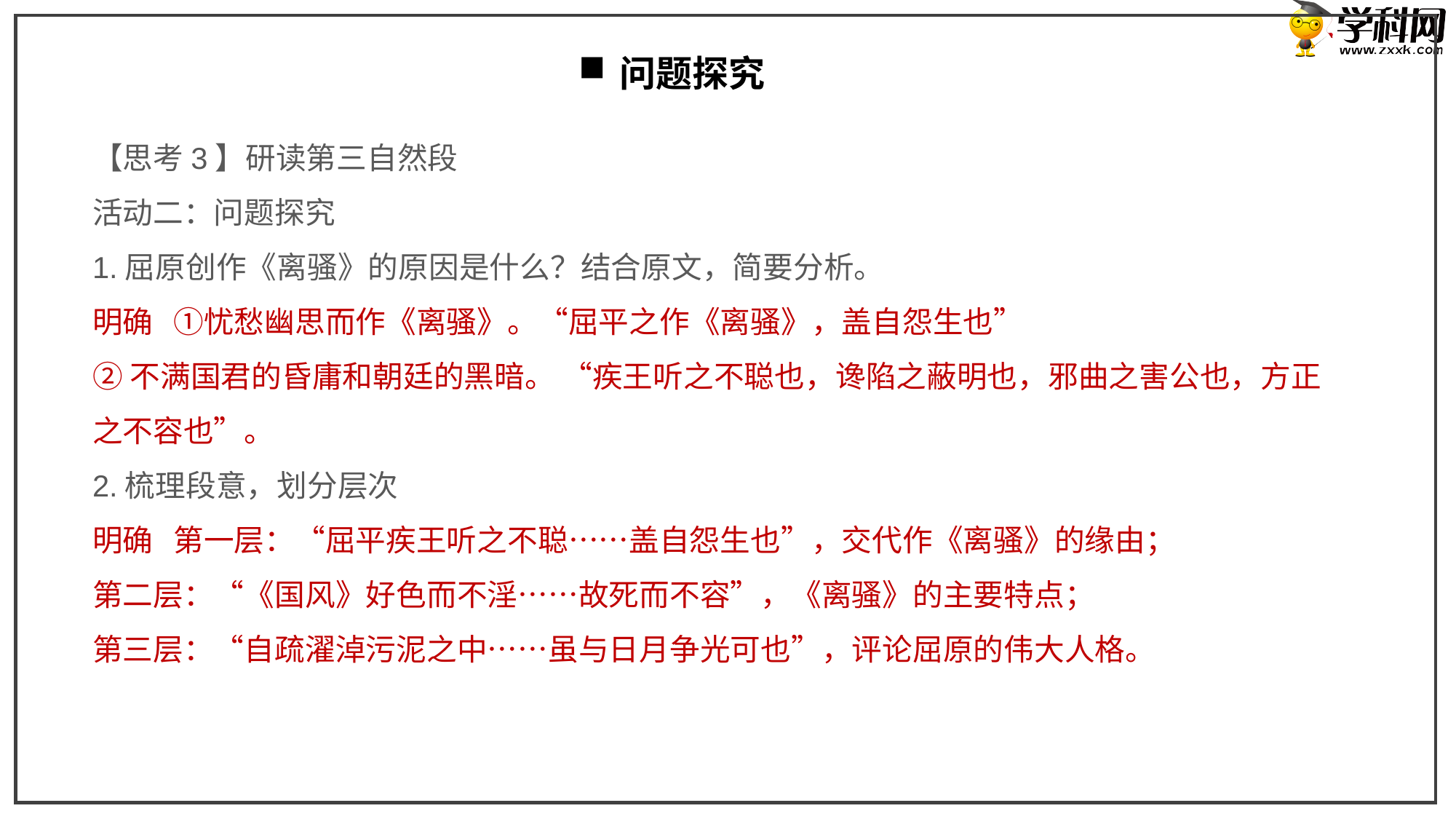

问题探究
【思考3】研读第三自然段
活动二：问题探究
1.屈原创作《离骚》的原因是什么？结合原文，简要分析。
明确   ①忧愁幽思而作《离骚》。“屈平之作《离骚》，盖自怨生也”
②不满国君的昏庸和朝廷的黑暗。 “疾王听之不聪也，谗陷之蔽明也，邪曲之害公也，方正之不容也”。
2.梳理段意，划分层次
明确   第一层：“屈平疾王听之不聪……盖自怨生也”，交代作《离骚》的缘由；
第二层：“《国风》好色而不淫……故死而不容”，《离骚》的主要特点；
第三层：“自疏濯淖污泥之中……虽与日月争光可也”，评论屈原的伟大人格。